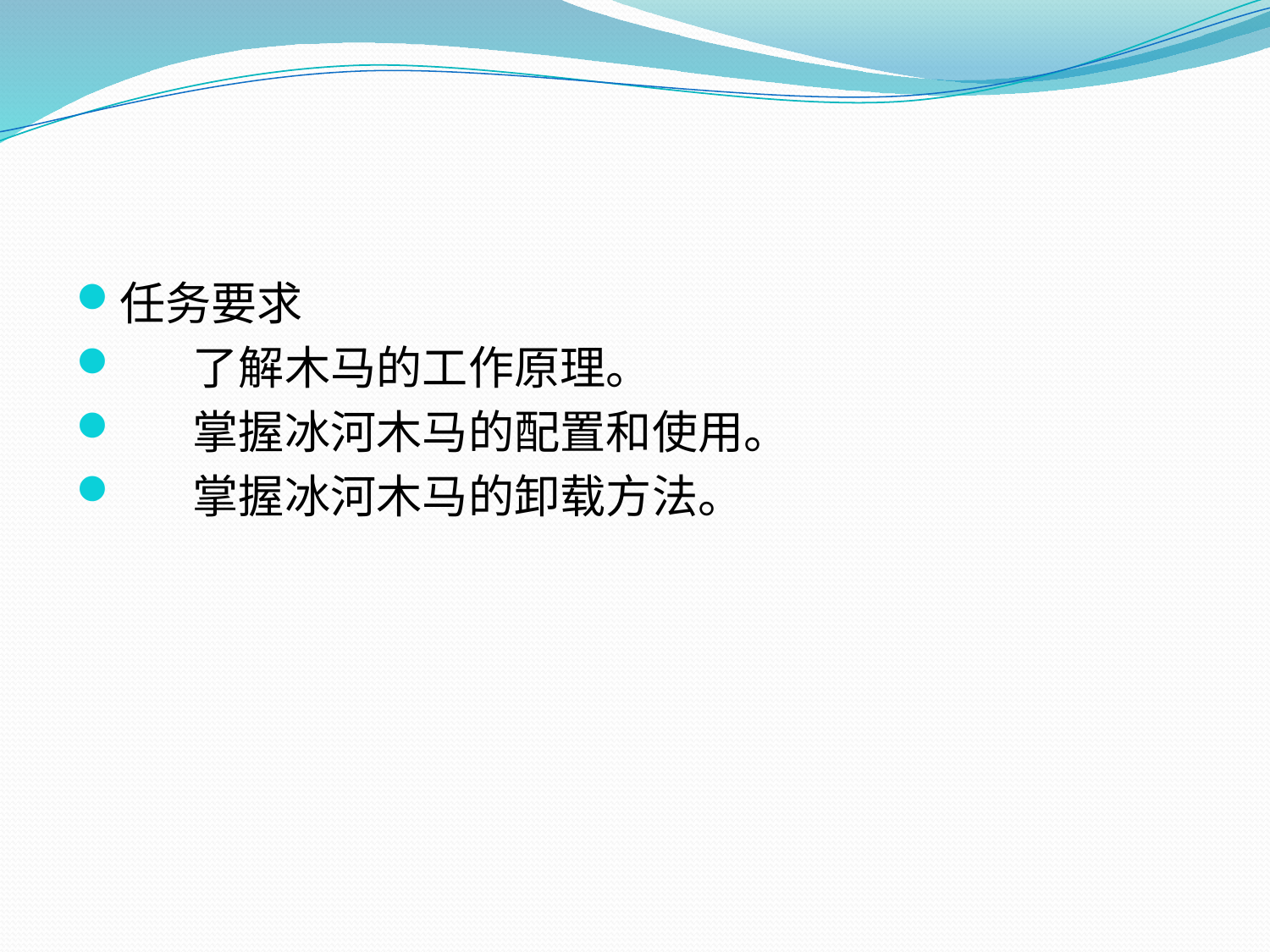

#
任务要求
      了解木马的工作原理。
      掌握冰河木马的配置和使用。
      掌握冰河木马的卸载方法。